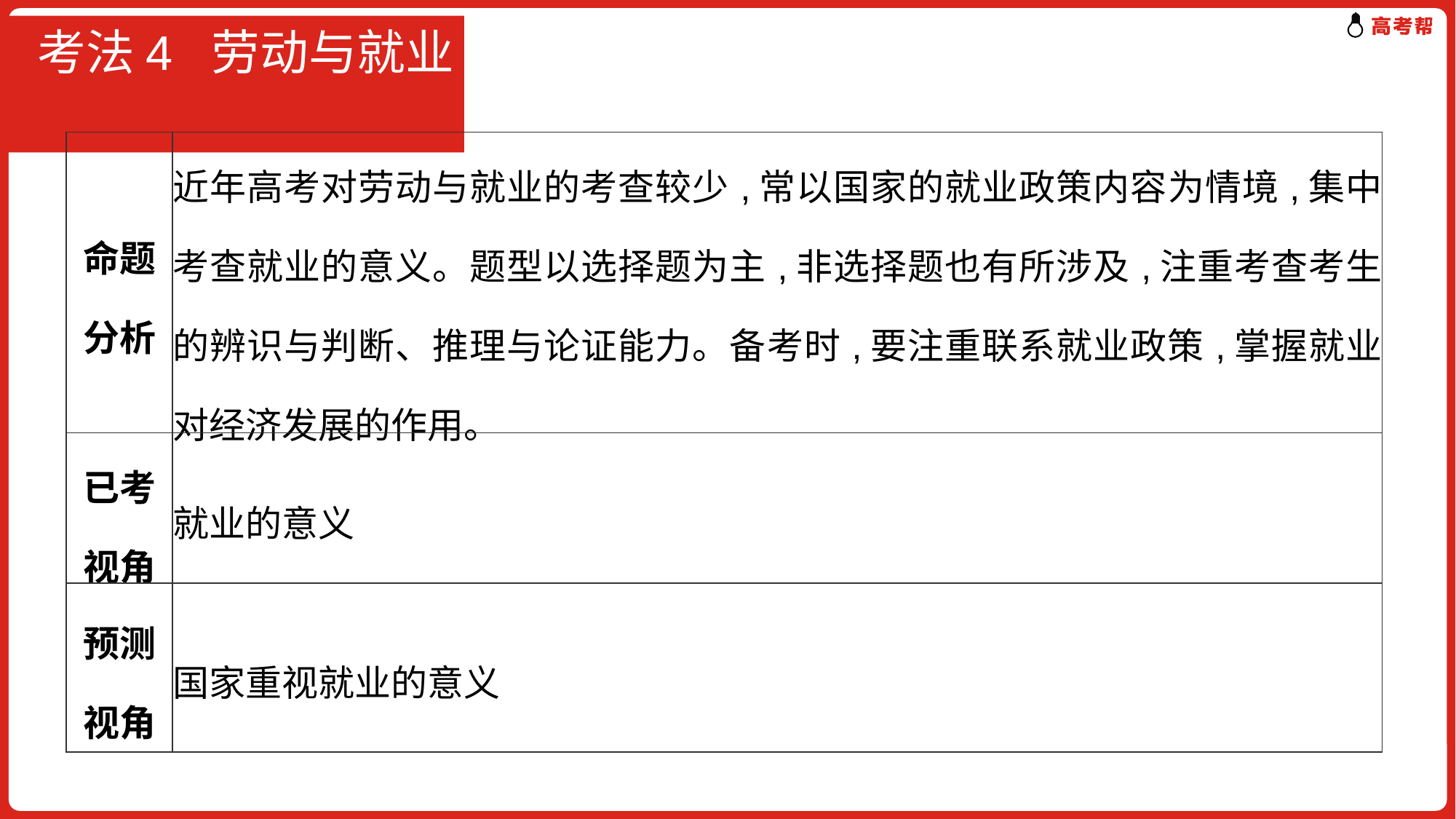

# 考法4  劳动与就业
| 命题分析 | 近年高考对劳动与就业的考查较少,常以国家的就业政策内容为情境,集中考查就业的意义。题型以选择题为主,非选择题也有所涉及,注重考查考生的辨识与判断、推理与论证能力。备考时,要注重联系就业政策,掌握就业对经济发展的作用。 |
| --- | --- |
| 已考视角 | 就业的意义 |
| 预测视角 | 国家重视就业的意义 |